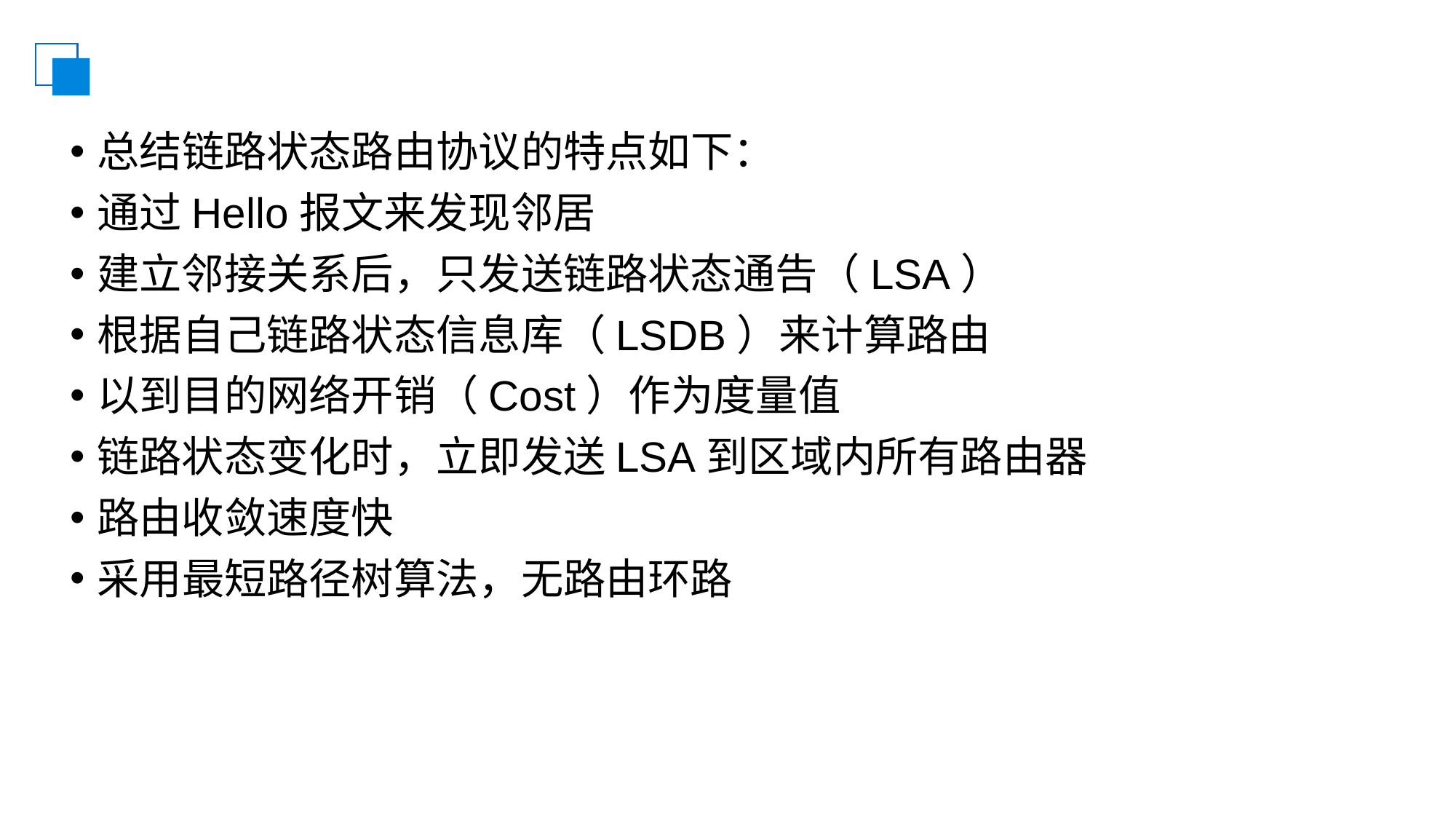

#
总结链路状态路由协议的特点如下：
通过Hello报文来发现邻居
建立邻接关系后，只发送链路状态通告（LSA）
根据自己链路状态信息库（LSDB）来计算路由
以到目的网络开销（Cost）作为度量值
链路状态变化时，立即发送LSA到区域内所有路由器
路由收敛速度快
采用最短路径树算法，无路由环路